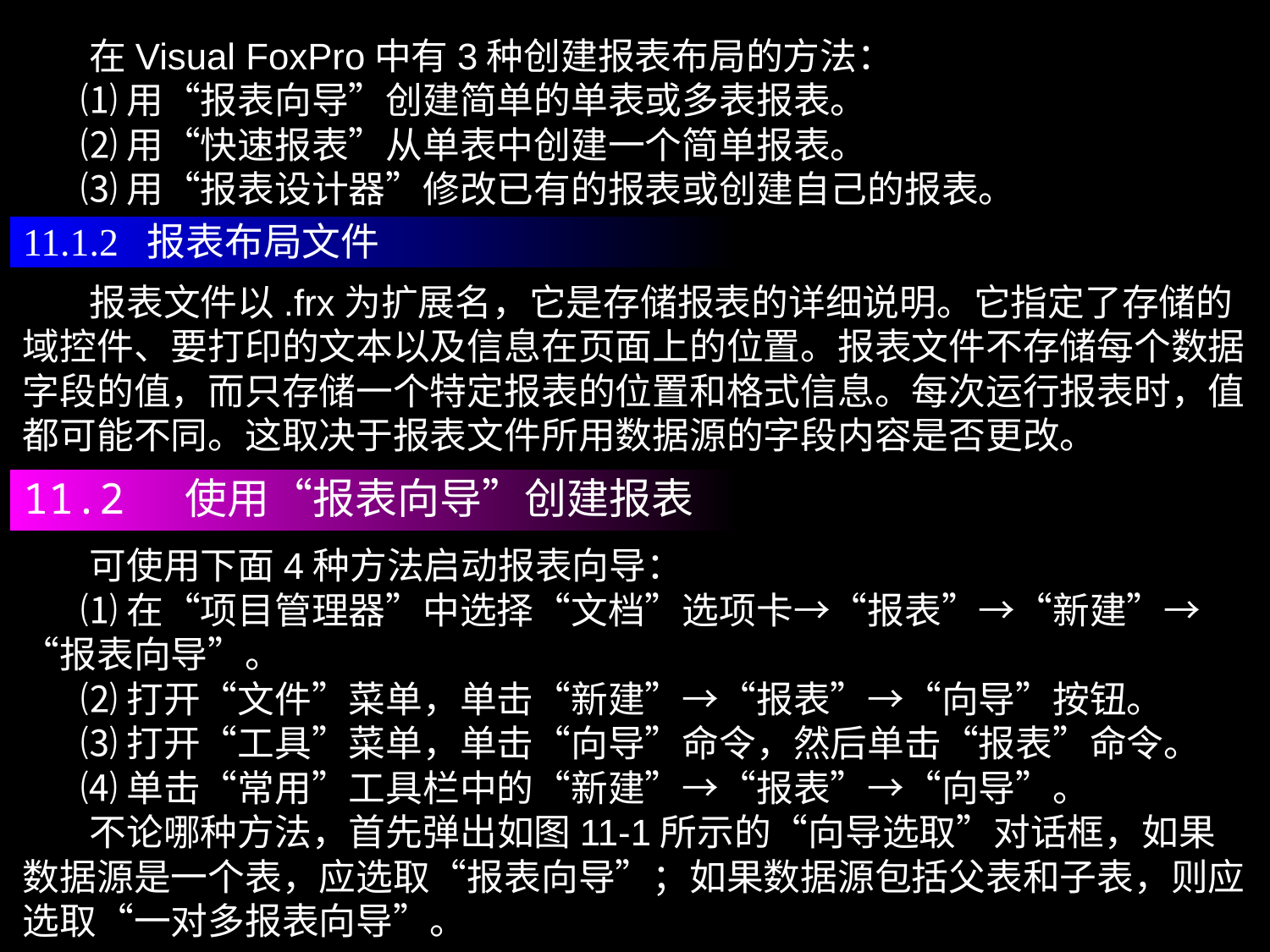

在Visual FoxPro中有3种创建报表布局的方法：
       ⑴用“报表向导”创建简单的单表或多表报表。
       ⑵用“快速报表”从单表中创建一个简单报表。
       ⑶用“报表设计器”修改已有的报表或创建自己的报表。
11.1.2  报表布局文件
       报表文件以.frx为扩展名，它是存储报表的详细说明。它指定了存储的域控件、要打印的文本以及信息在页面上的位置。报表文件不存储每个数据字段的值，而只存储一个特定报表的位置和格式信息。每次运行报表时，值都可能不同。这取决于报表文件所用数据源的字段内容是否更改。
11.2  使用“报表向导”创建报表
       可使用下面4种方法启动报表向导：
       ⑴在“项目管理器”中选择“文档”选项卡→“报表”→“新建”→“报表向导”。
       ⑵打开“文件”菜单，单击“新建”→“报表”→“向导”按钮。
       ⑶打开“工具”菜单，单击“向导”命令，然后单击“报表”命令。
       ⑷单击“常用”工具栏中的“新建”→“报表”→“向导”。
       不论哪种方法，首先弹出如图11-1所示的“向导选取”对话框，如果数据源是一个表，应选取“报表向导”；如果数据源包括父表和子表，则应选取“一对多报表向导”。